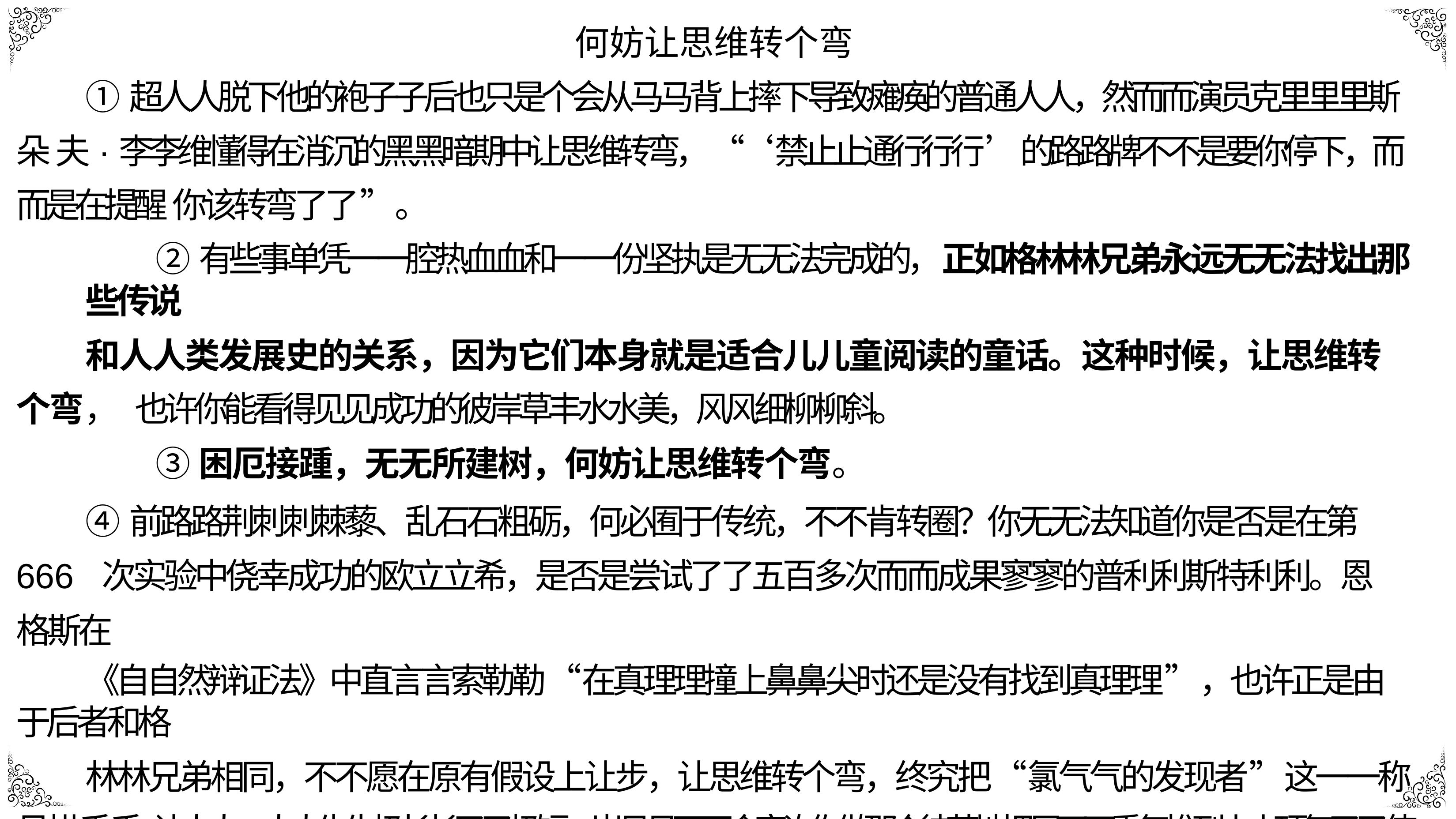

何妨让思维转个弯
①超⼈人脱下他的袍⼦子后也只是个会从⻢马背上摔下导致瘫痪的普通⼈人，然⽽而演员克⾥里里斯朵  夫·李李维懂得在消沉的⿊黑暗期中让思维转弯，“‘禁⽌止通⾏行行’的路路牌不不是要你停下，⽽而是在提醒  你该转弯了了”。
②有些事单凭⼀一腔热⾎血和⼀一份坚执是⽆无法完成的，正如格林林兄弟永远⽆无法找出那些传说
和⼈人类发展史的关系，因为它们本身就是适合⼉儿童阅读的童话。这种时候，让思维转个弯，  也许你能看得⻅见成功的彼岸草丰⽔水美，⻛风细柳柳斜。
③困厄接踵，⽆无所建树，何妨让思维转个弯。
④前路路荆刺刺棘藜、乱⽯石粗砺，何必囿于传统，不不肯转圈？你⽆无法知道你是否是在第666  次实验中侥幸成功的欧⽴立希，是否是尝试了了五百多次⽽而成果寥寥的普利利斯特利利。恩格斯在
《⾃自然辩证法》中直⾔言索勒勒“在真理理撞上⿐鼻尖时还是没有找到真理理”，也许正是由于后者和格
林林兄弟相同，不不愿在原有假设上让步，让思维转个弯，终究把“氯⽓气的发现者”这⼀一称号拱⼿手  让⼈人。⼈人⽣生极⻓长⼜又极短，岁⽉月不不会容许你做那个徒劳地把巨⽯石重复推到⼭山顶复⼜又使其滚回⾕谷  底的薛⻄西弗斯。让思维转个弯，⽆无⽤用功只会降低⽣生命机械的输出功率。